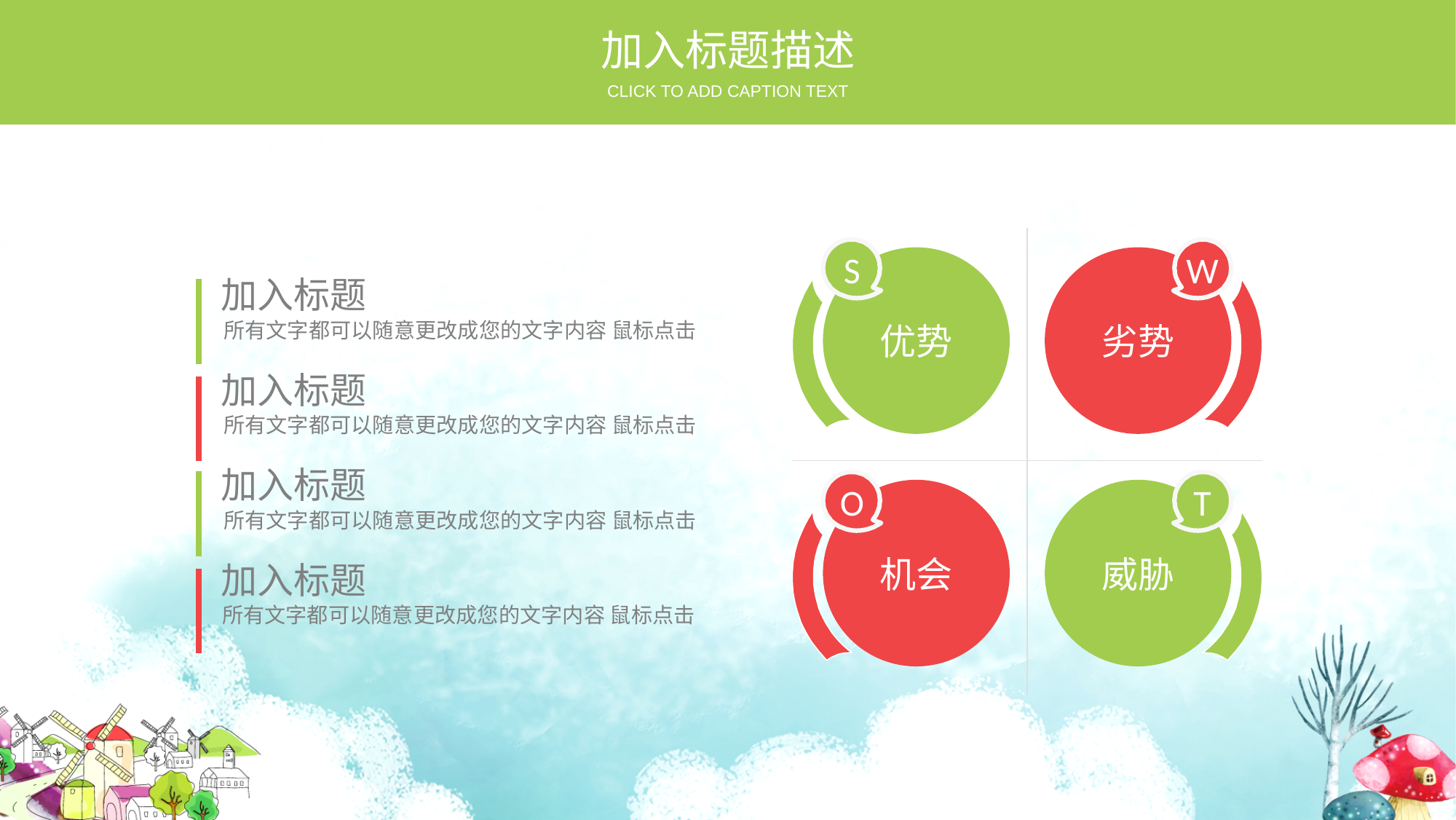

加入标题描述
CLICK TO ADD CAPTION TEXT
S
W
优势
劣势

加入标题
所有文字都可以随意更改成您的文字内容 鼠标点击
加入标题
所有文字都可以随意更改成您的文字内容 鼠标点击
加入标题
所有文字都可以随意更改成您的文字内容 鼠标点击
O
T
机会
威胁

加入标题
所有文字都可以随意更改成您的文字内容 鼠标点击